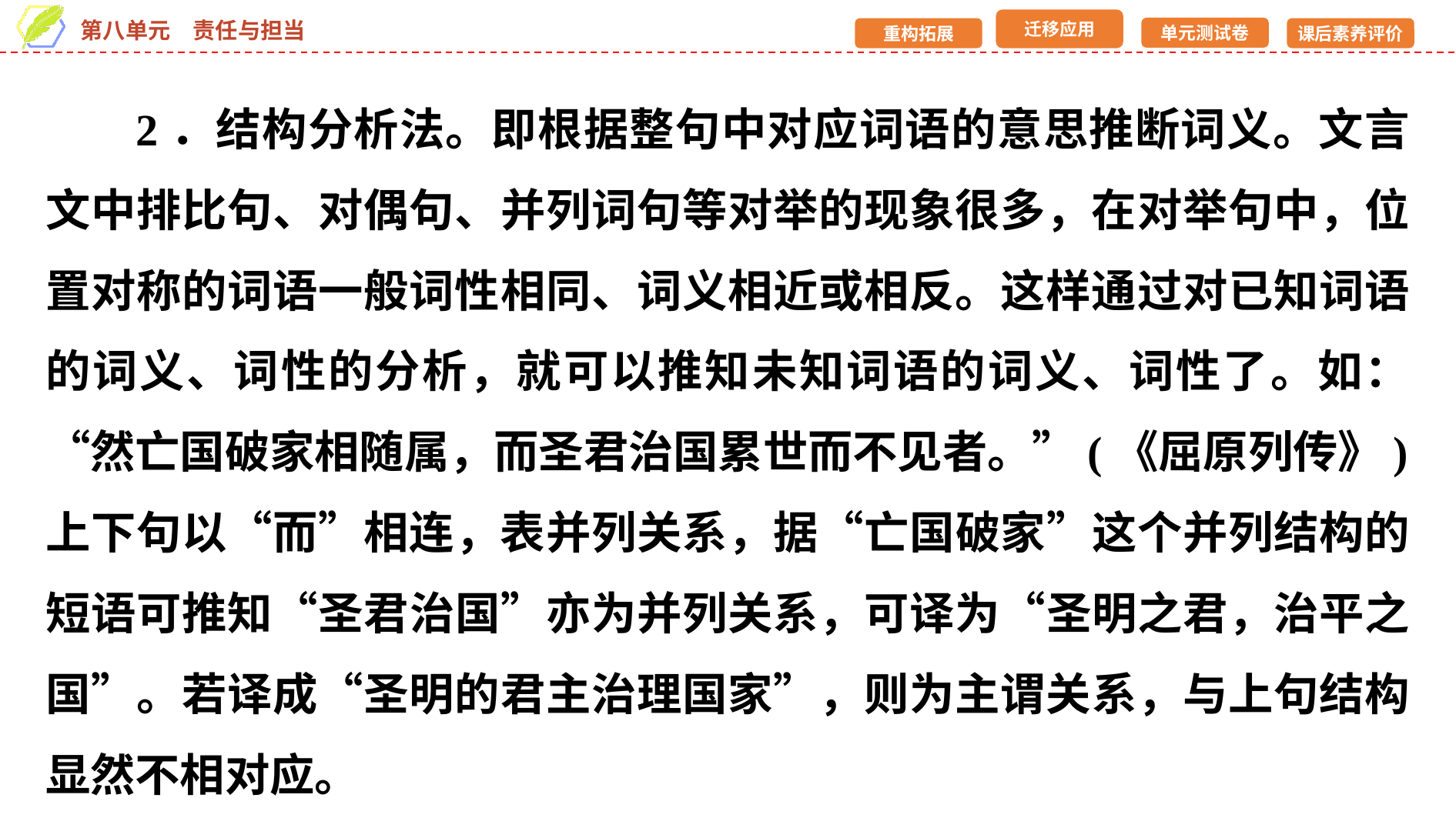

2．结构分析法。即根据整句中对应词语的意思推断词义。文言文中排比句、对偶句、并列词句等对举的现象很多，在对举句中，位置对称的词语一般词性相同、词义相近或相反。这样通过对已知词语的词义、词性的分析，就可以推知未知词语的词义、词性了。如：“然亡国破家相随属，而圣君治国累世而不见者。”(《屈原列传》)上下句以“而”相连，表并列关系，据“亡国破家”这个并列结构的短语可推知“圣君治国”亦为并列关系，可译为“圣明之君，治平之国”。若译成“圣明的君主治理国家”，则为主谓关系，与上句结构显然不相对应。